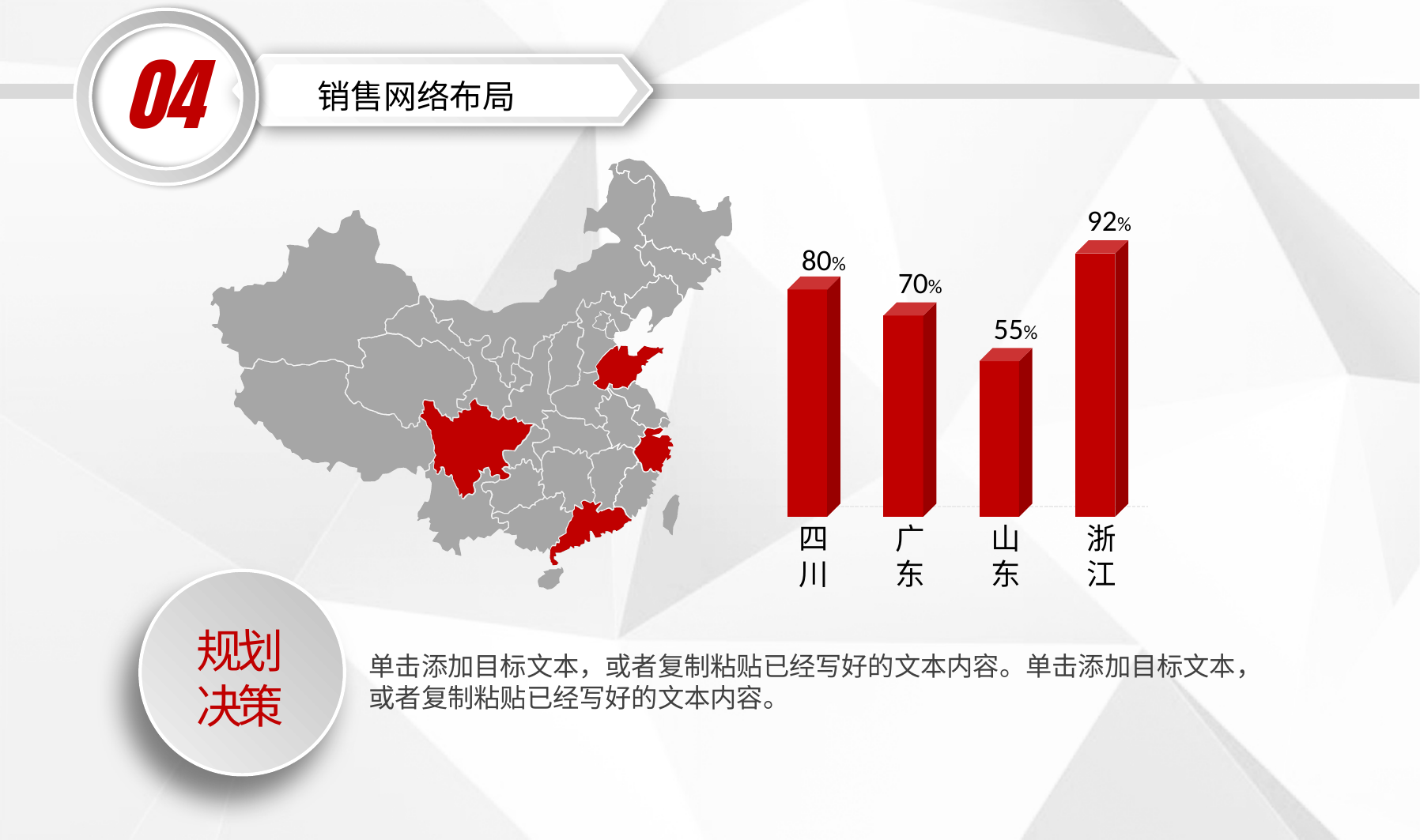

04

销售网络布局

92%
80%

70%

55%

四川
广东
山东
浙江

规划
决策
单击添加目标文本，或者复制粘贴已经写好的文本内容。单击添加目标文本，
或者复制粘贴已经写好的文本内容。